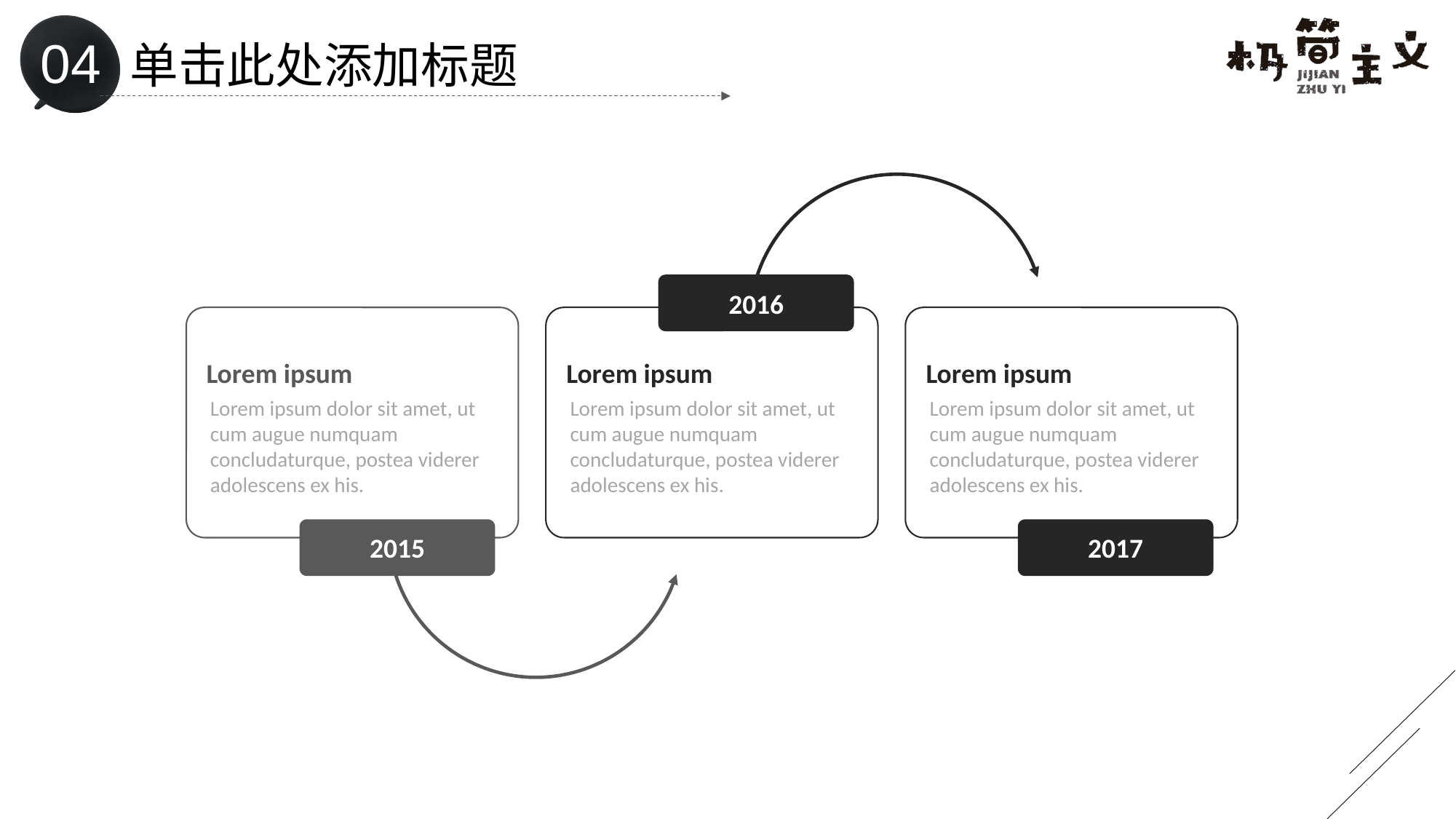

# 单击此处添加标题

2016

Lorem ipsum
Lorem ipsum dolor sit amet, ut cum augue numquam concludaturque, postea viderer adolescens ex his.

Lorem ipsum
Lorem ipsum dolor sit amet, ut cum augue numquam concludaturque, postea viderer adolescens ex his.

2015

Lorem ipsum
Lorem ipsum dolor sit amet, ut cum augue numquam concludaturque, postea viderer adolescens ex his.

2017